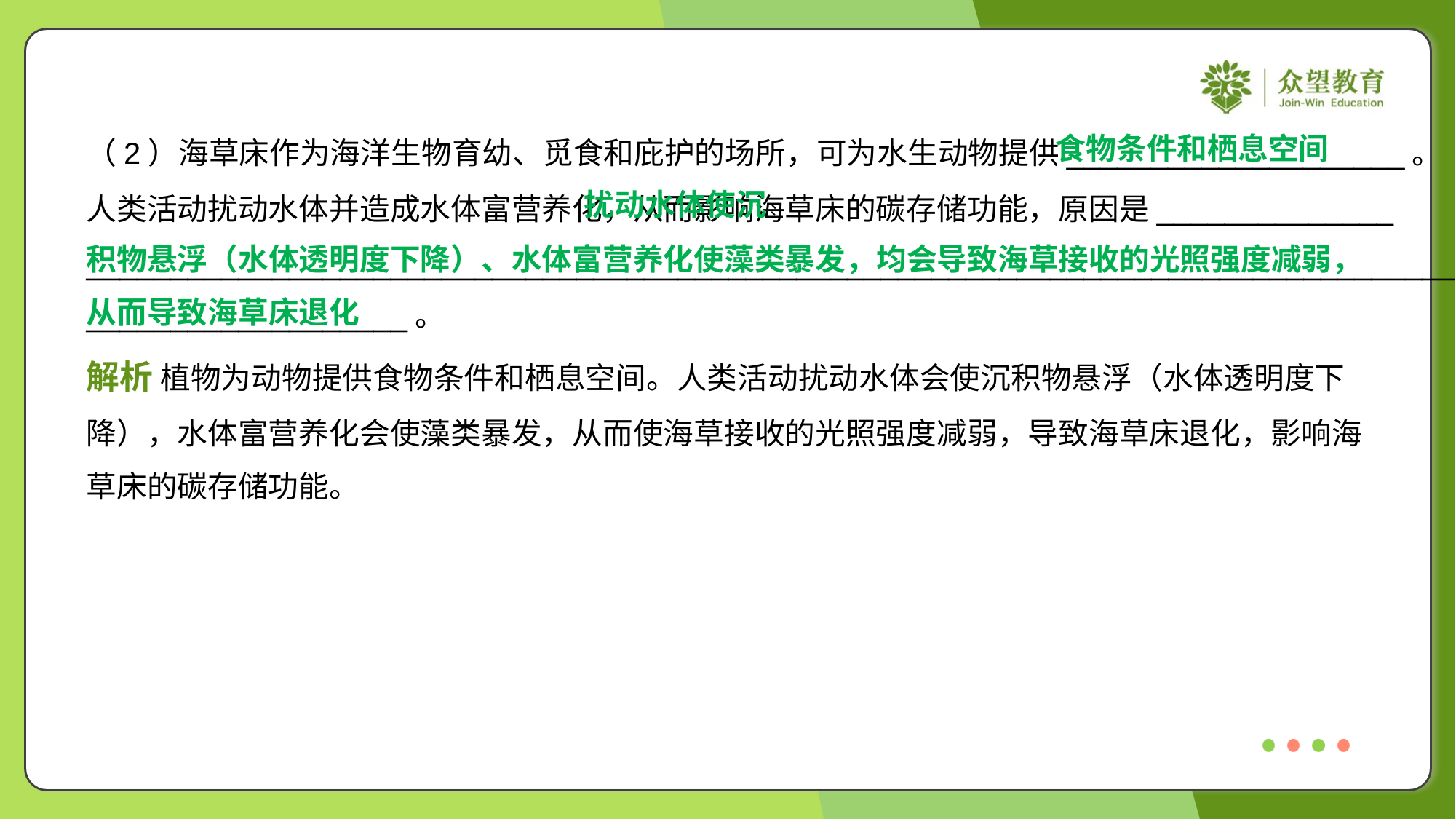

食物条件和栖息空间
（2）海草床作为海洋生物育幼、觅食和庇护的场所，可为水生动物提供____________________。
人类活动扰动水体并造成水体富营养化，从而影响海草床的碳存储功能，原因是______________
____________________________________________________________________________________
___________________。
                                                                       扰动水体使沉
积物悬浮（水体透明度下降）、水体富营养化使藻类暴发，均会导致海草接收的光照强度减弱，
从而导致海草床退化
解析 植物为动物提供食物条件和栖息空间。人类活动扰动水体会使沉积物悬浮（水体透明度下
降），水体富营养化会使藻类暴发，从而使海草接收的光照强度减弱，导致海草床退化，影响海
草床的碳存储功能。